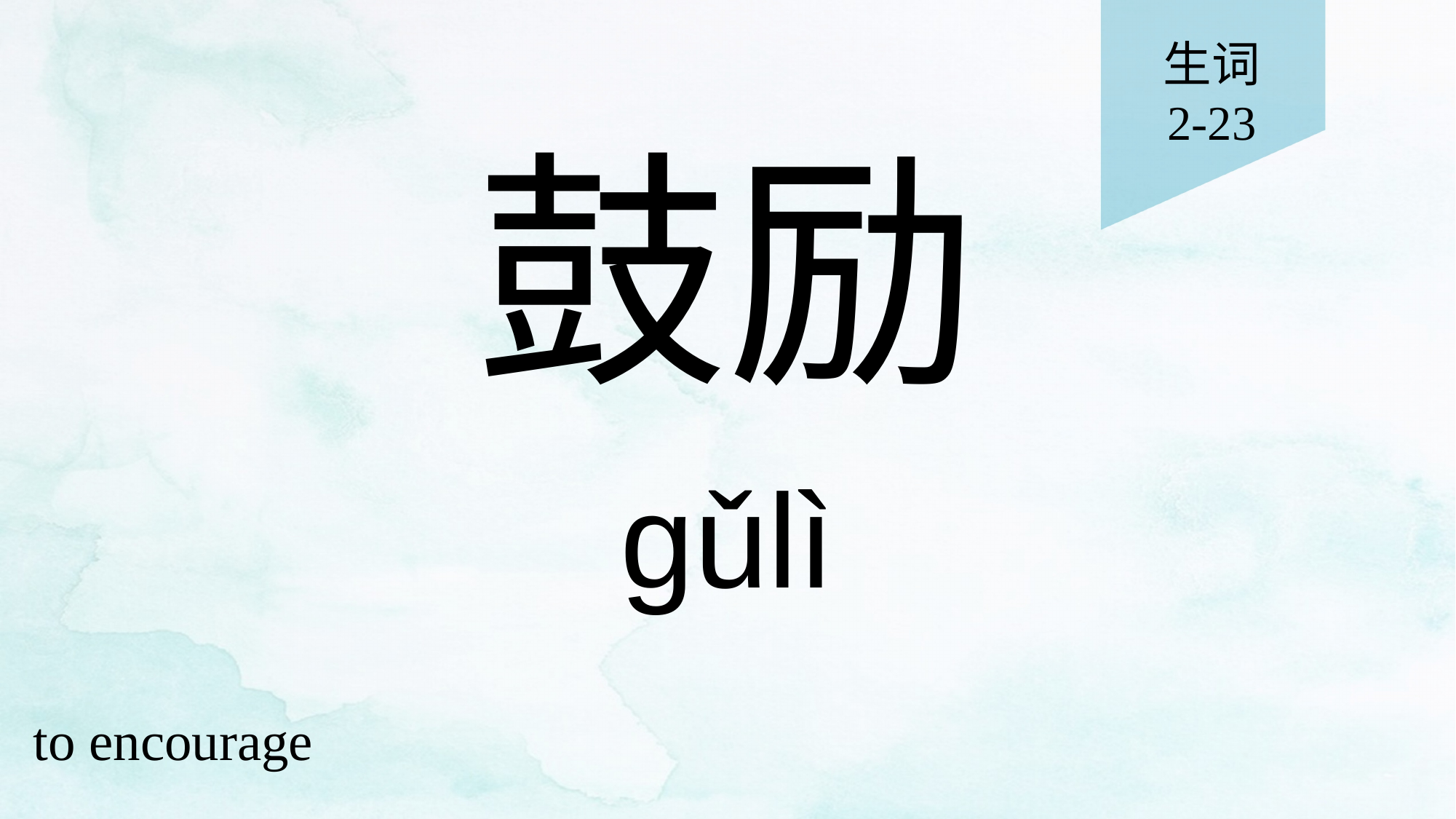

生词
2-23
# 鼓励
gǔlì
to encourage